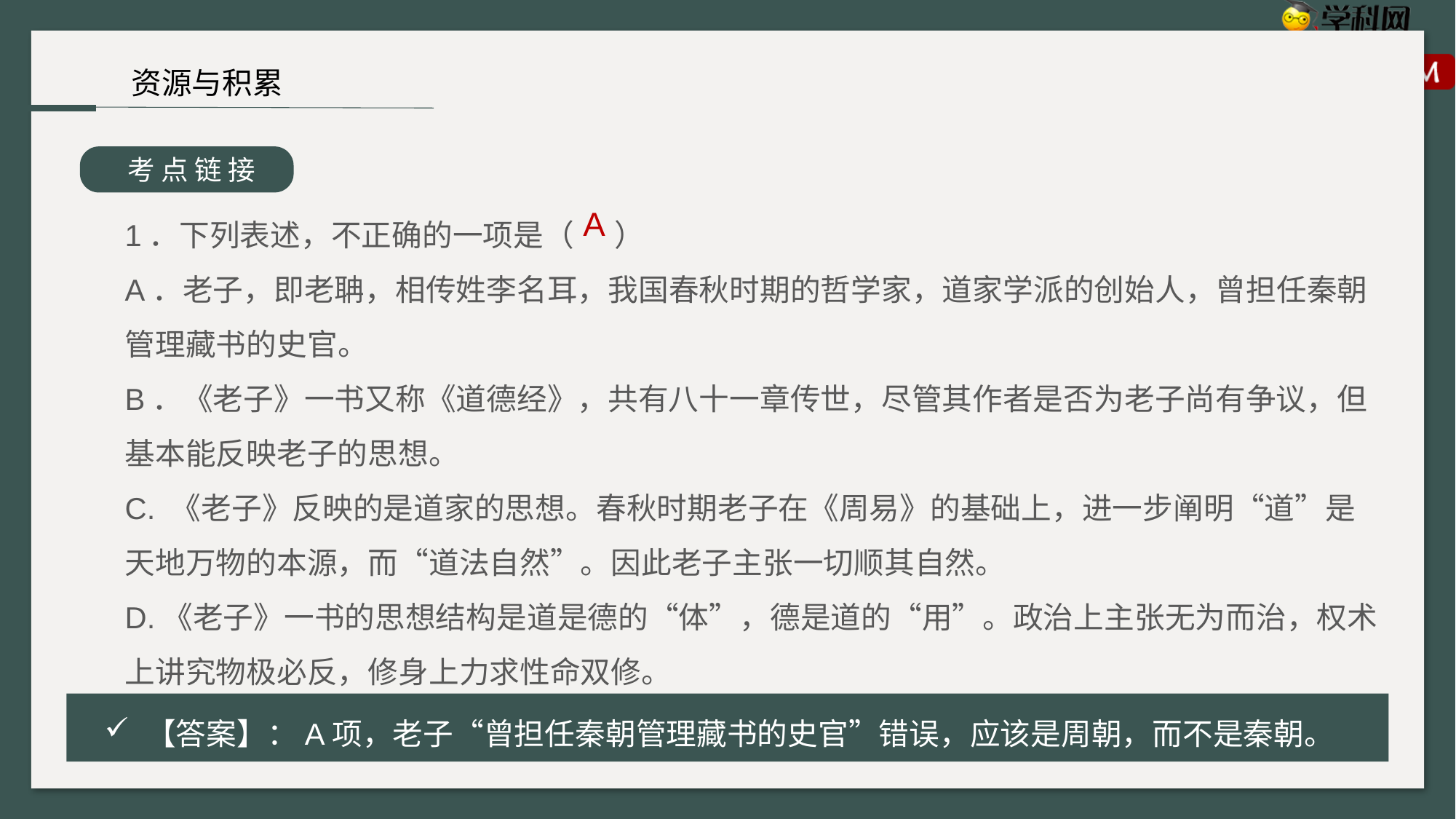

资源与积累
    考 点 链 接
1．下列表述，不正确的一项是（      ）
A．老子，即老聃，相传姓李名耳，我国春秋时期的哲学家，道家学派的创始人，曾担任秦朝管理藏书的史官。
B．《老子》一书又称《道德经》，共有八十一章传世，尽管其作者是否为老子尚有争议，但基本能反映老子的思想。
C. 《老子》反映的是道家的思想。春秋时期老子在《周易》的基础上，进一步阐明“道”是天地万物的本源，而“道法自然”。因此老子主张一切顺其自然。
D.《老子》一书的思想结构是道是德的“体”，德是道的“用”。政治上主张无为而治，权术上讲究物极必反，修身上力求性命双修。
A
【答案】：A项，老子“曾担任秦朝管理藏书的史官”错误，应该是周朝，而不是秦朝。